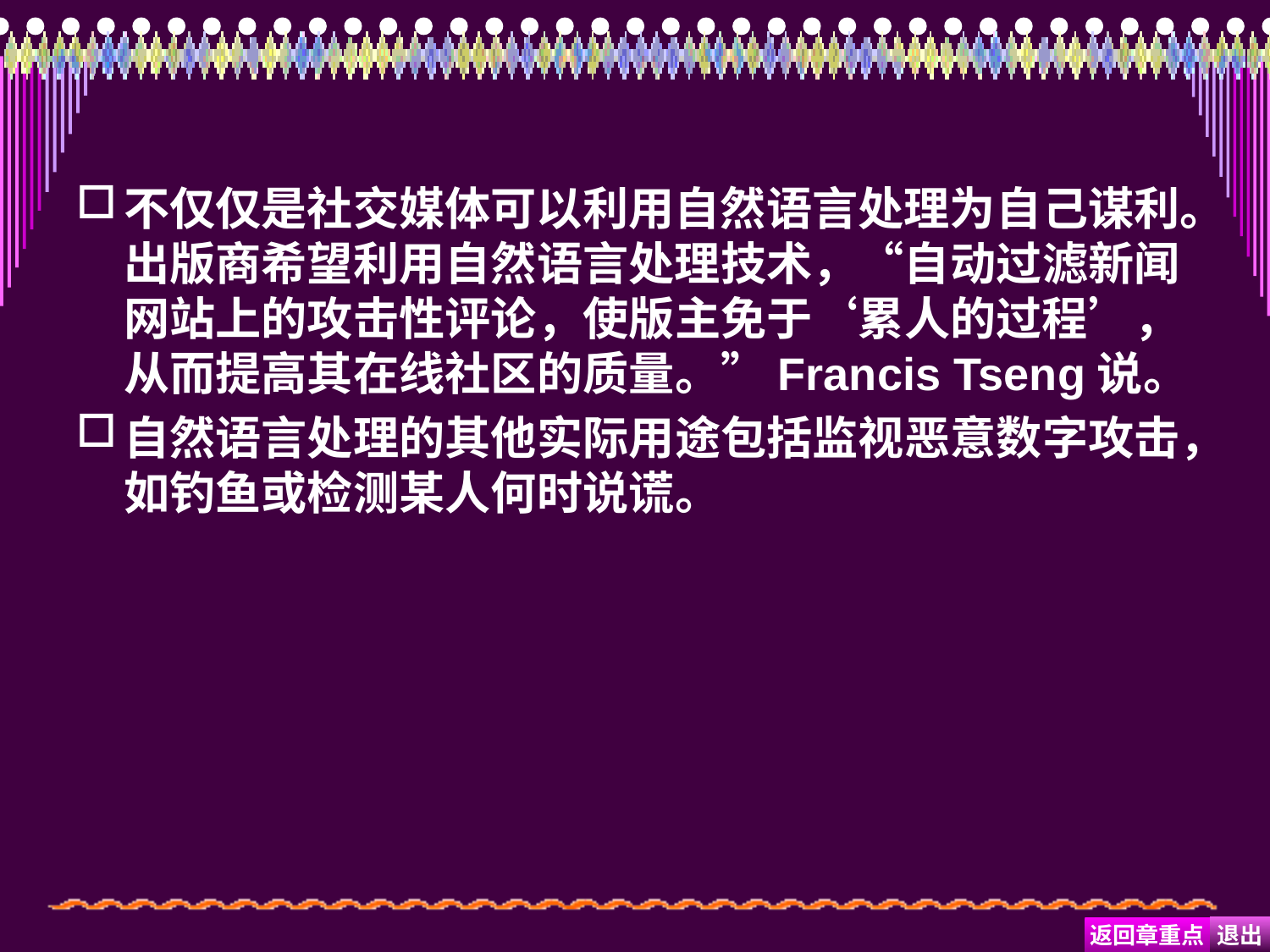

#
不仅仅是社交媒体可以利用自然语言处理为自己谋利。出版商希望利用自然语言处理技术，“自动过滤新闻网站上的攻击性评论，使版主免于‘累人的过程’，从而提高其在线社区的质量。”Francis Tseng说。
自然语言处理的其他实际用途包括监视恶意数字攻击，如钓鱼或检测某人何时说谎。